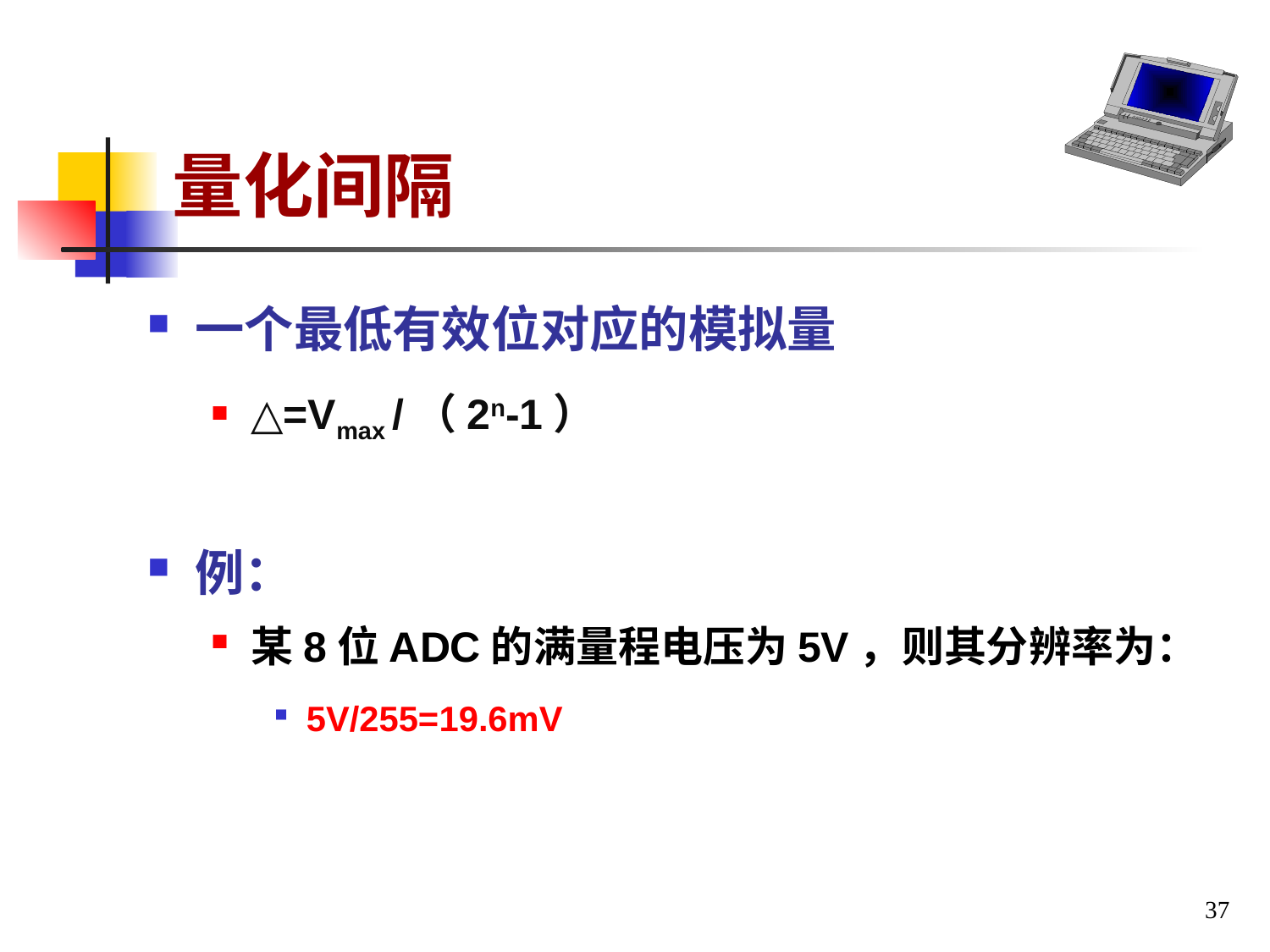

# 量化间隔
一个最低有效位对应的模拟量
△=Vmax /（2n-1）

例：
某8位ADC的满量程电压为5V，则其分辨率为：
5V/255=19.6mV
37